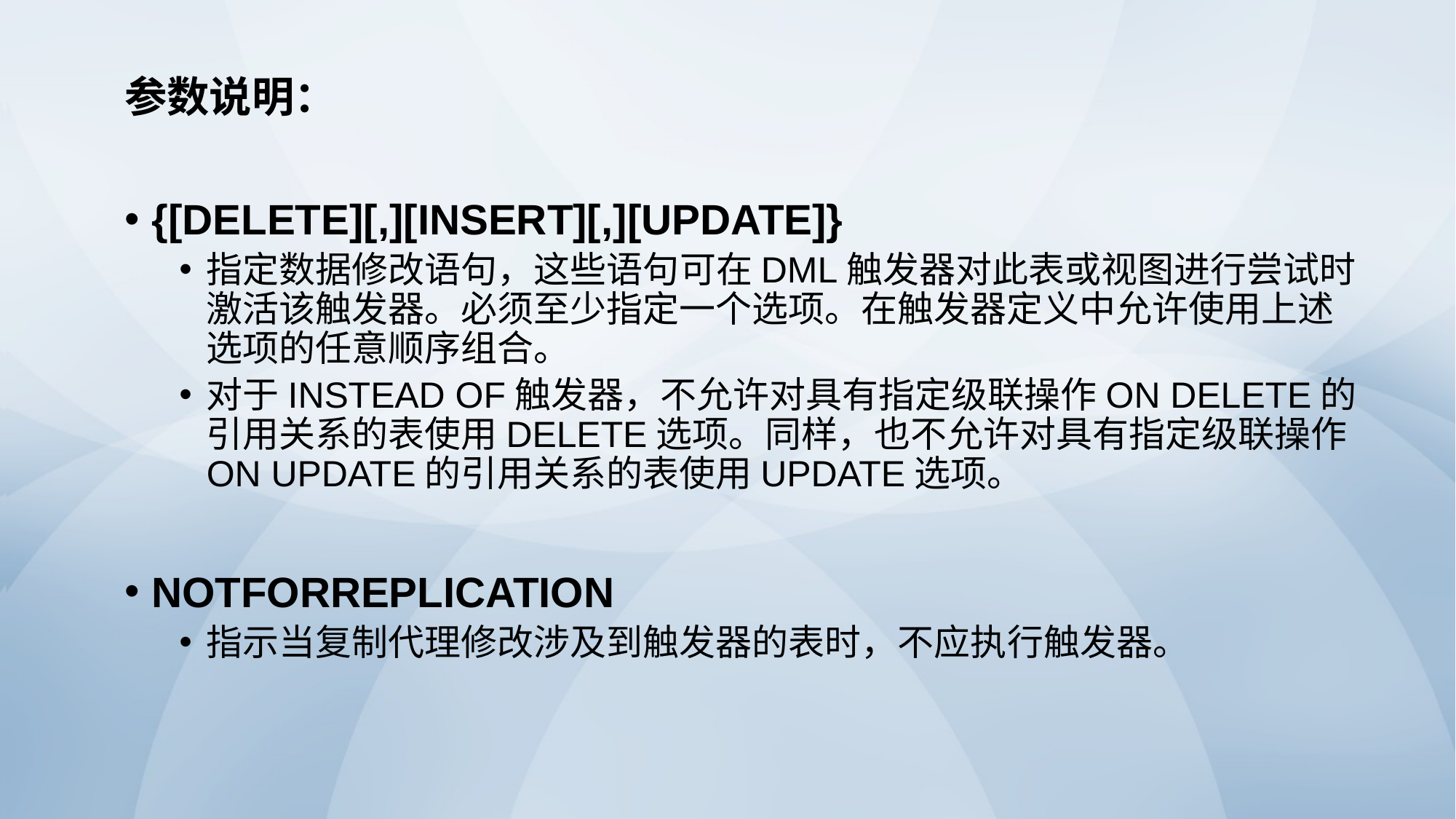

参数说明：

{[DELETE][,][INSERT][,][UPDATE]}
指定数据修改语句，这些语句可在DML触发器对此表或视图进行尝试时激活该触发器。必须至少指定一个选项。在触发器定义中允许使用上述选项的任意顺序组合。
对于INSTEAD OF触发器，不允许对具有指定级联操作ON DELETE的引用关系的表使用DELETE选项。同样，也不允许对具有指定级联操作ON UPDATE的引用关系的表使用UPDATE选项。

NOTFORREPLICATION
指示当复制代理修改涉及到触发器的表时，不应执行触发器。